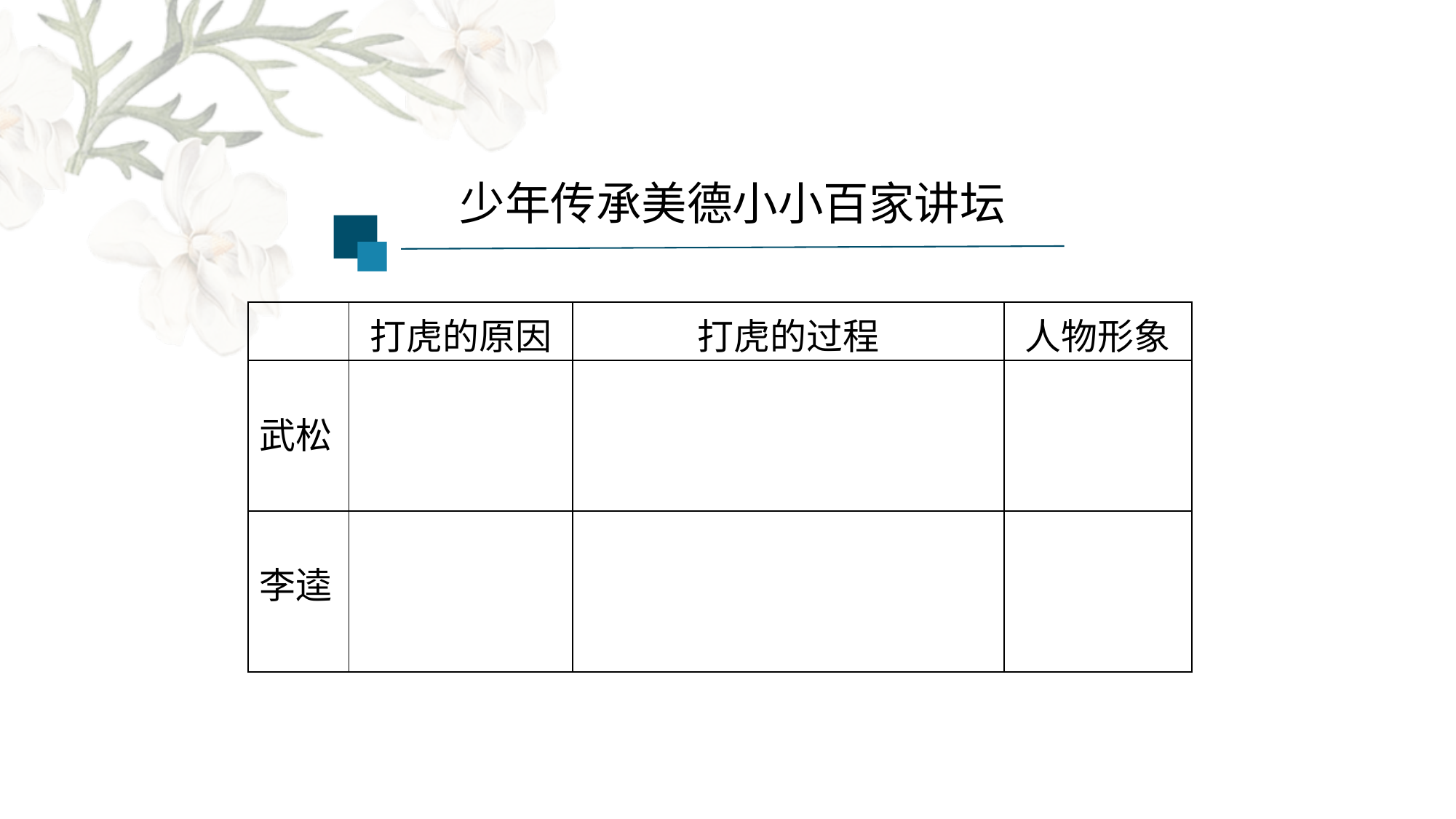

少年传承美德小小百家讲坛

|  | 打虎的原因 | 打虎的过程 | 人物形象 |
| --- | --- | --- | --- |
| 武松 |  |  |  |
| 李逵 |  |  |  |